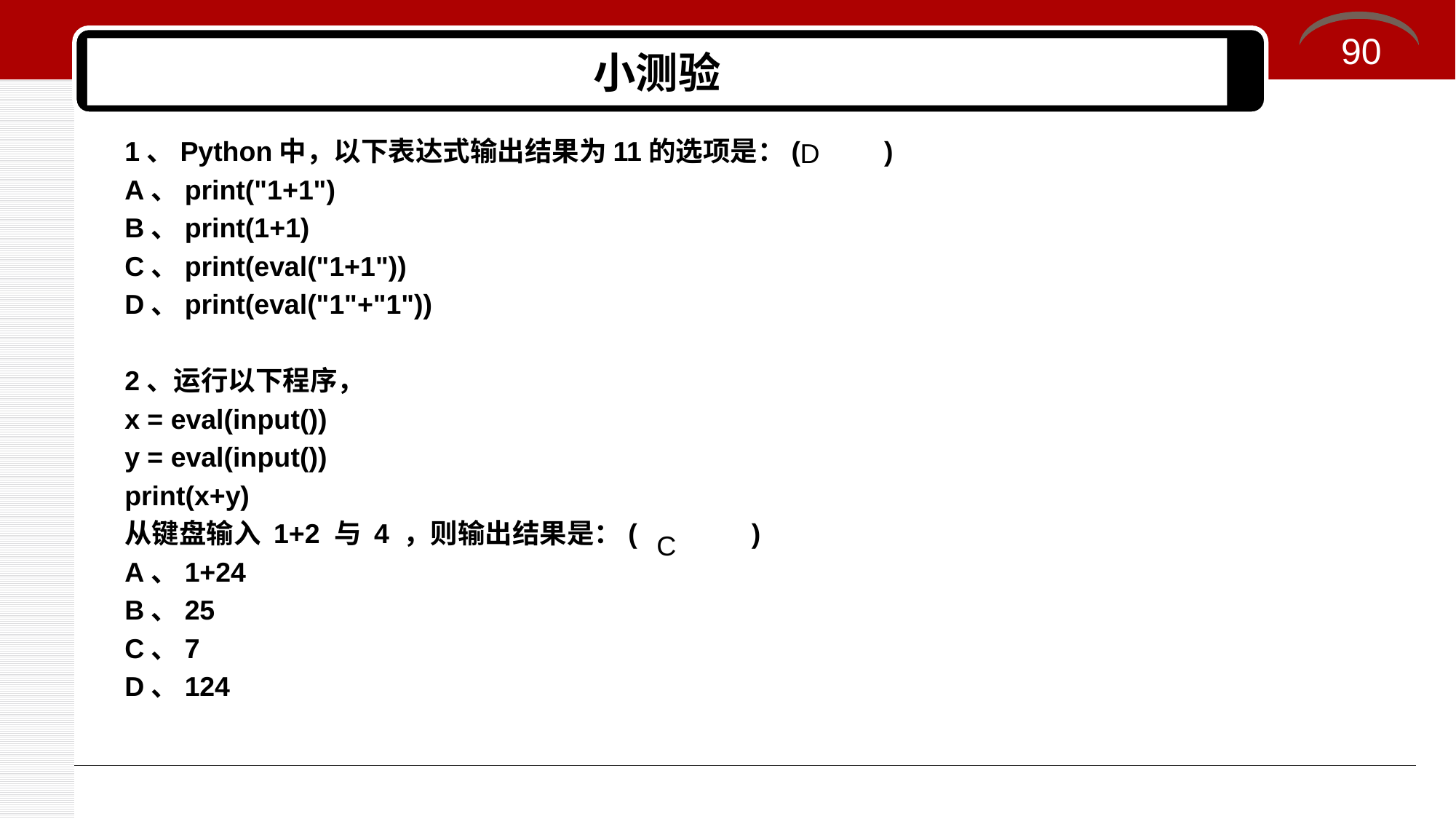

90
# 小测验
1、Python中，以下表达式输出结果为11的选项是：(           )
A、print("1+1")
B、print(1+1)
C、print(eval("1+1"))
D、print(eval("1"+"1"))

2、运行以下程序，
x = eval(input())
y = eval(input())
print(x+y)
从键盘输入 1+2 与 4 ，则输出结果是：(               )
A、1+24
B、25
C、7
D、124
D
C